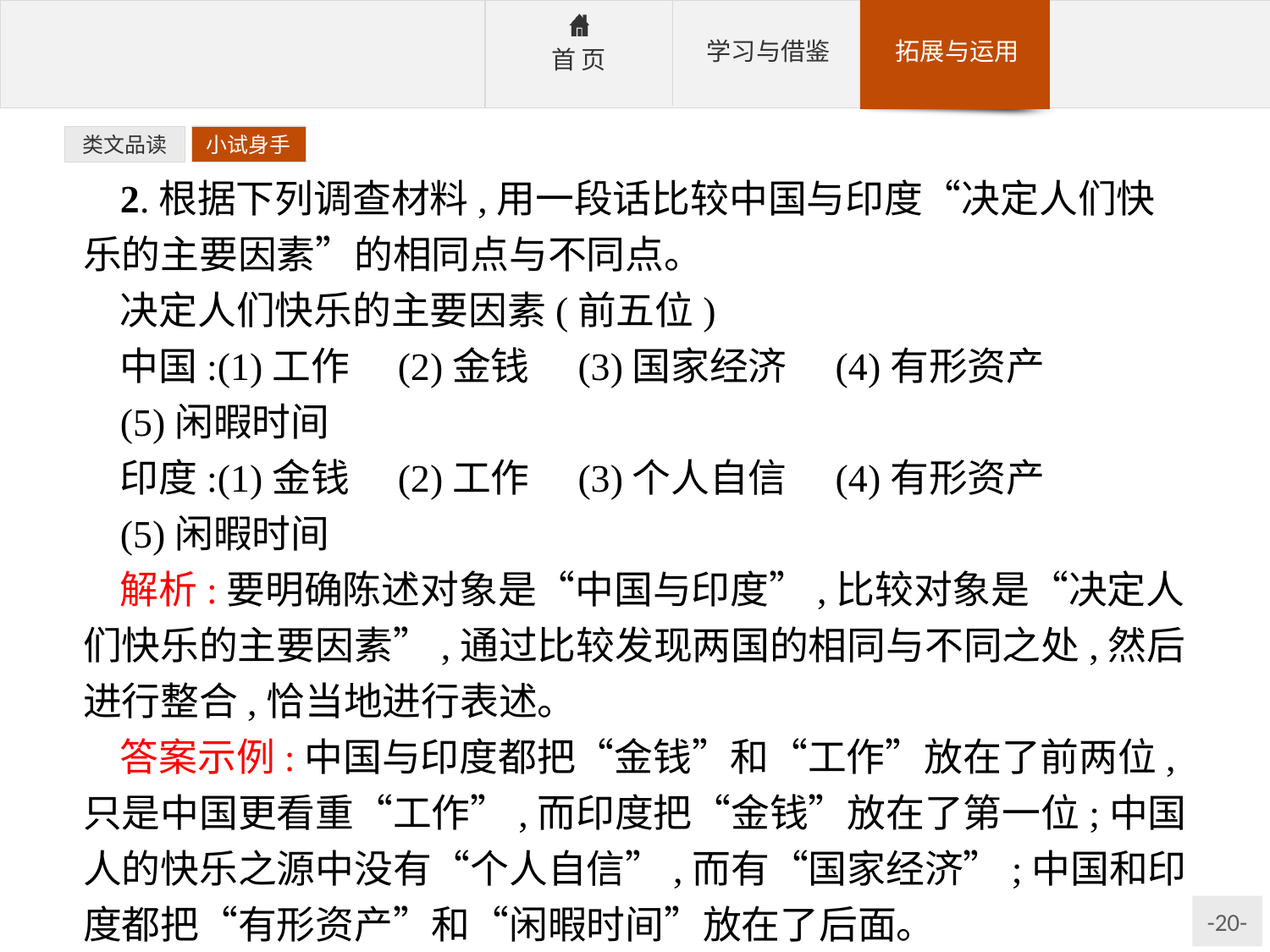

类文品读
小试身手
2.根据下列调查材料,用一段话比较中国与印度“决定人们快乐的主要因素”的相同点与不同点。
决定人们快乐的主要因素(前五位)
中国:(1)工作　(2)金钱　(3)国家经济　(4)有形资产
(5)闲暇时间
印度:(1)金钱　(2)工作　(3)个人自信　(4)有形资产
(5)闲暇时间
解析:要明确陈述对象是“中国与印度”,比较对象是“决定人们快乐的主要因素”,通过比较发现两国的相同与不同之处,然后进行整合,恰当地进行表述。
答案示例:中国与印度都把“金钱”和“工作”放在了前两位,只是中国更看重“工作”,而印度把“金钱”放在了第一位;中国人的快乐之源中没有“个人自信”,而有“国家经济”;中国和印度都把“有形资产”和“闲暇时间”放在了后面。